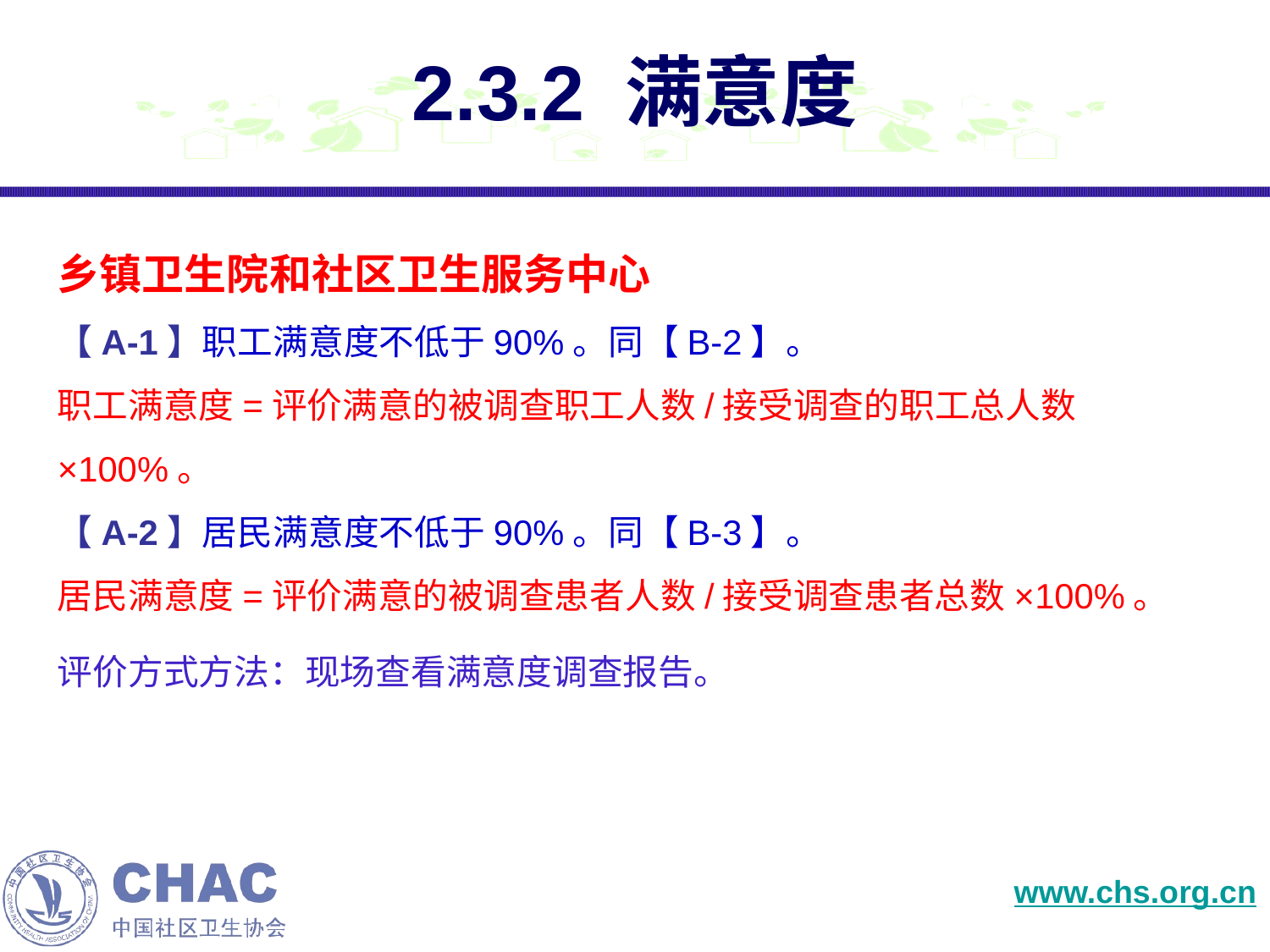

# 2.3.2 满意度
乡镇卫生院和社区卫生服务中心
【A-1】职工满意度不低于90%。同【B-2】。
职工满意度=评价满意的被调查职工人数/接受调查的职工总人数×100%。
【A-2】居民满意度不低于90%。同【B-3】。
居民满意度=评价满意的被调查患者人数/接受调查患者总数×100%。
评价方式方法：现场查看满意度调查报告。